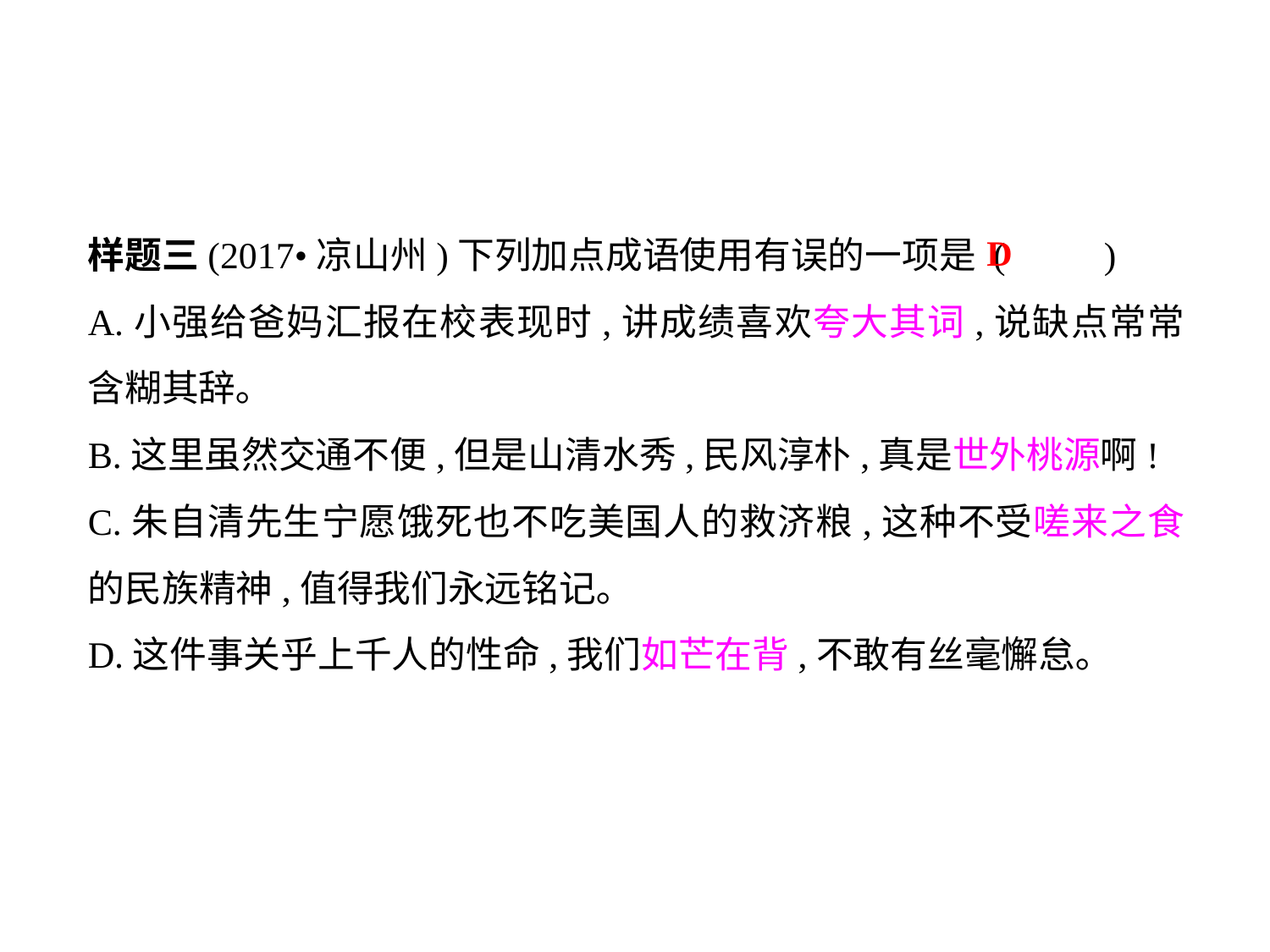

样题三(2017•凉山州)下列加点成语使用有误的一项是 (	)
A.小强给爸妈汇报在校表现时,讲成绩喜欢夸大其词,说缺点常常含糊其辞｡
B.这里虽然交通不便,但是山清水秀,民风淳朴,真是世外桃源啊!
C.朱自清先生宁愿饿死也不吃美国人的救济粮,这种不受嗟来之食的民族精神,值得我们永远铭记｡
D.这件事关乎上千人的性命,我们如芒在背,不敢有丝毫懈怠｡
D